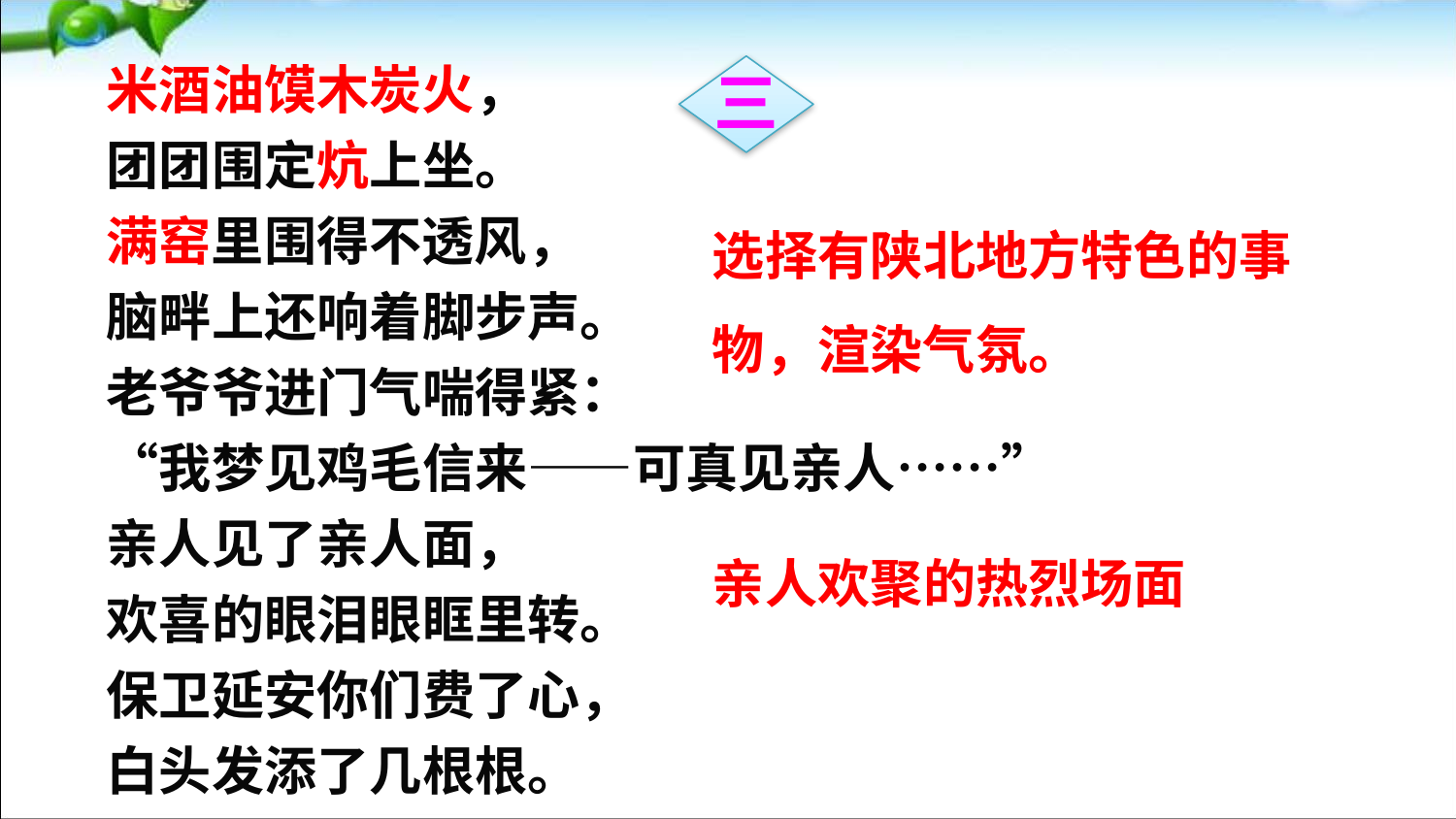

米酒油馍木炭火，
团团围定炕上坐。
满窑里围得不透风，
脑畔上还响着脚步声。
老爷爷进门气喘得紧：
“我梦见鸡毛信来——可真见亲人……”
亲人见了亲人面，
欢喜的眼泪眼眶里转。
保卫延安你们费了心，
白头发添了几根根。
三

选择有陕北地方特色的事物，渲染气氛。
亲人欢聚的热烈场面